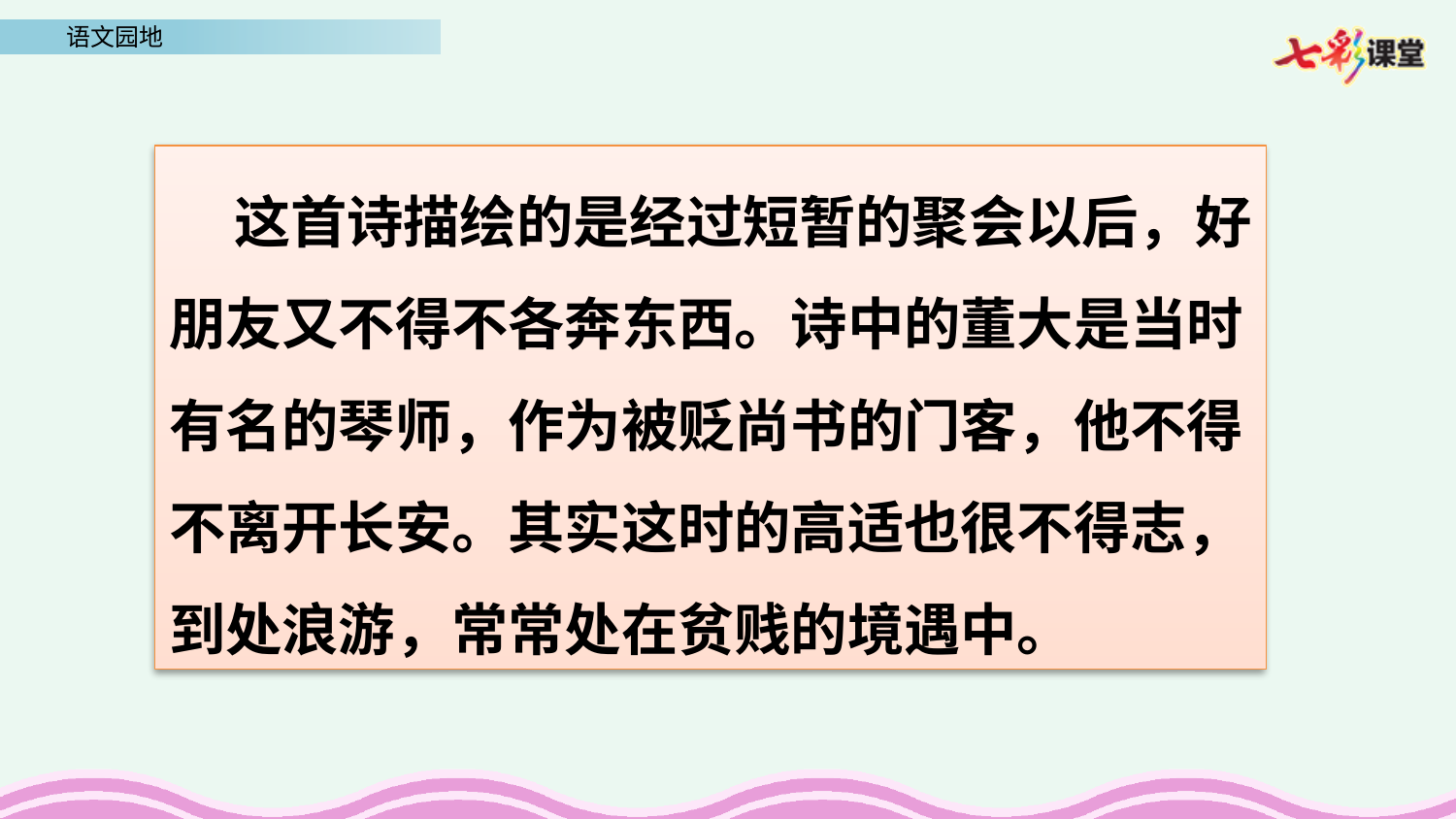

这首诗描绘的是经过短暂的聚会以后，好朋友又不得不各奔东西。诗中的董大是当时有名的琴师，作为被贬尚书的门客，他不得不离开长安。其实这时的高适也很不得志，到处浪游，常常处在贫贱的境遇中。